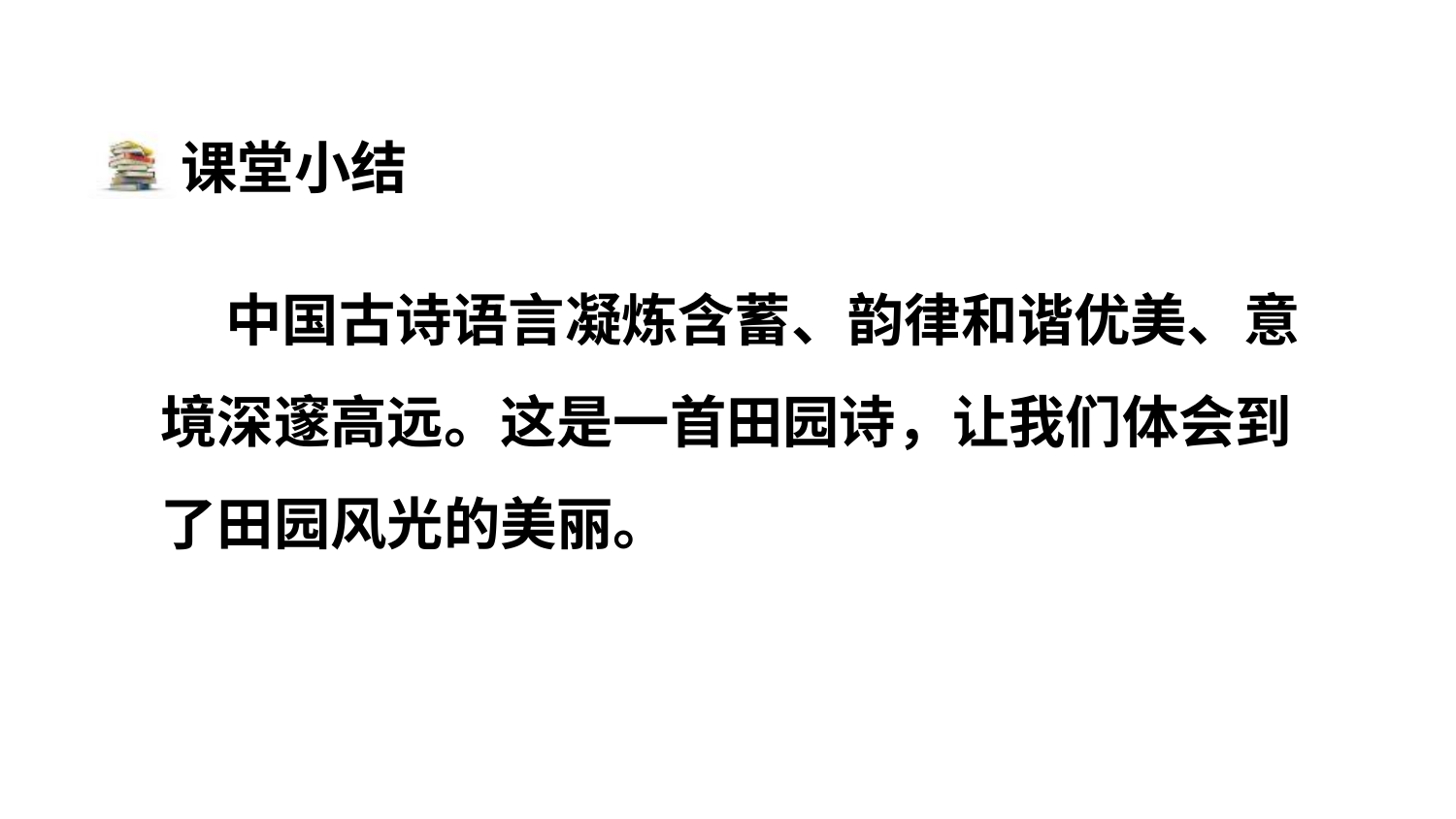

课堂小结

    中国古诗语言凝炼含蓄、韵律和谐优美、意境深邃高远。这是一首田园诗，让我们体会到了田园风光的美丽。